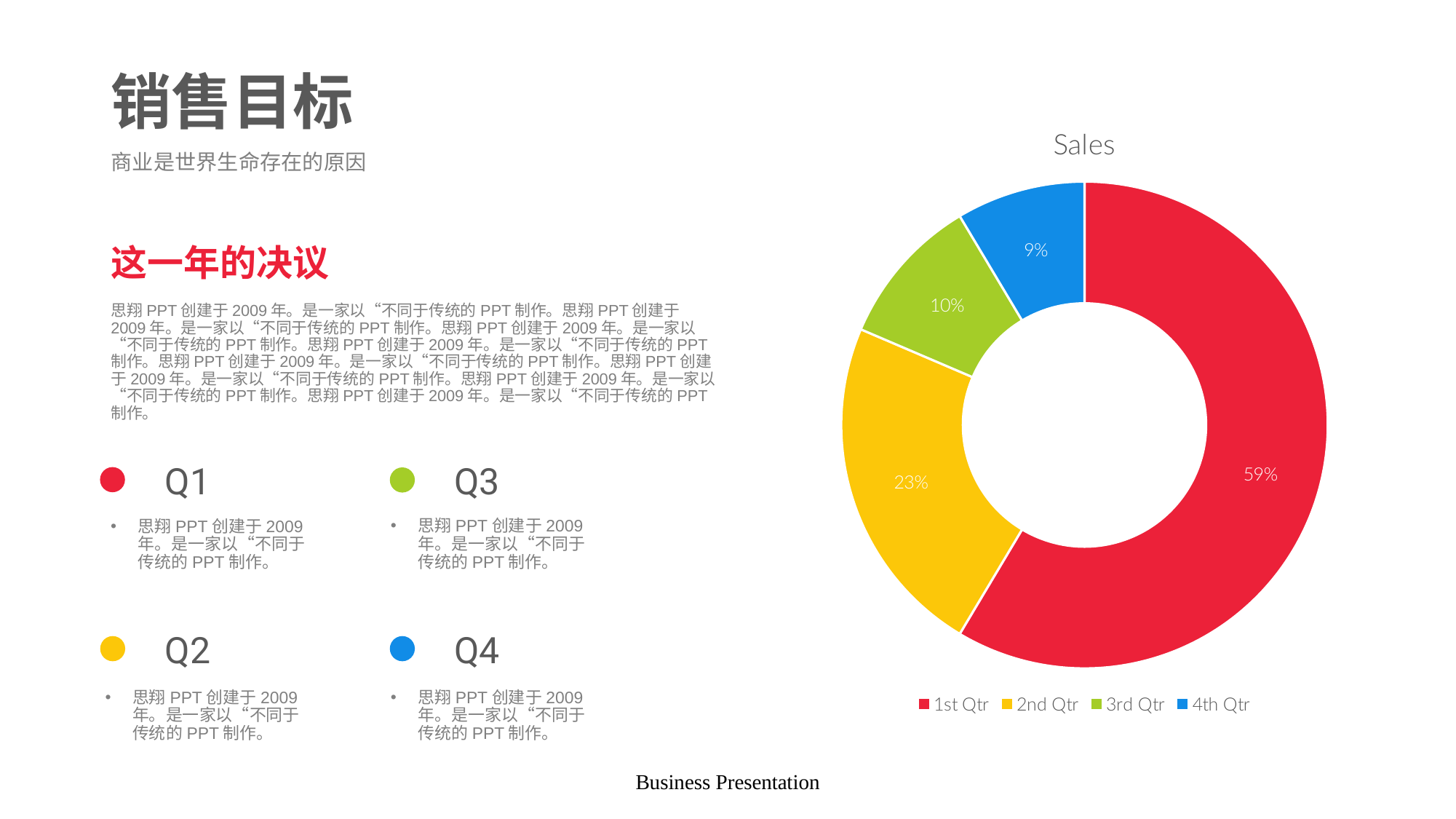

# 销售目标

### Chart:

| Category | Sales |
|---|---|
| 1st Qtr | 8.2 |
| 2nd Qtr | 3.2 |
| 3rd Qtr | 1.4 |
| 4th Qtr | 1.2 |
商业是世界生命存在的原因
这一年的决议
思翔PPT创建于2009年。是一家以“不同于传统的PPT制作。思翔PPT创建于2009年。是一家以“不同于传统的PPT制作。思翔PPT创建于2009年。是一家以“不同于传统的PPT制作。思翔PPT创建于2009年。是一家以“不同于传统的PPT制作。思翔PPT创建于2009年。是一家以“不同于传统的PPT制作。思翔PPT创建于2009年。是一家以“不同于传统的PPT制作。思翔PPT创建于2009年。是一家以“不同于传统的PPT制作。思翔PPT创建于2009年。是一家以“不同于传统的PPT制作。

Q1

Q3

思翔PPT创建于2009年。是一家以“不同于传统的PPT制作。
思翔PPT创建于2009年。是一家以“不同于传统的PPT制作。
Q2

Q4

思翔PPT创建于2009年。是一家以“不同于传统的PPT制作。
思翔PPT创建于2009年。是一家以“不同于传统的PPT制作。
Business Presentation
29